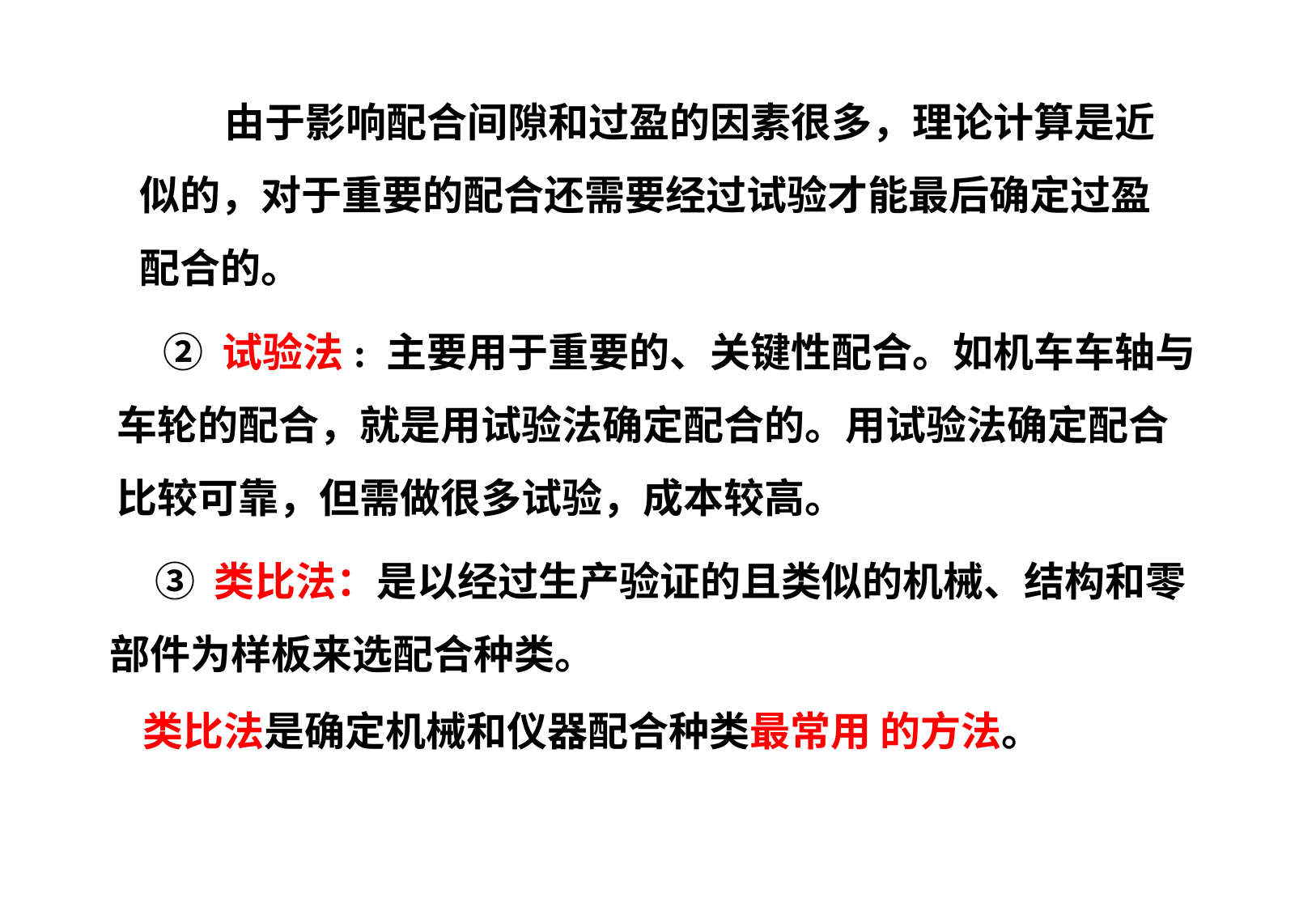

15
          由于影响配合间隙和过盈的因素很多，理论计算是近似的，对于重要的配合还需要经过试验才能最后确定过盈配合的。
     ② 试验法: 主要用于重要的、关键性配合。如机车车轴与车轮的配合，就是用试验法确定配合的。用试验法确定配合比较可靠，但需做很多试验，成本较高。
     ③ 类比法：是以经过生产验证的且类似的机械、结构和零部件为样板来选配合种类。
类比法是确定机械和仪器配合种类最常用 的方法。